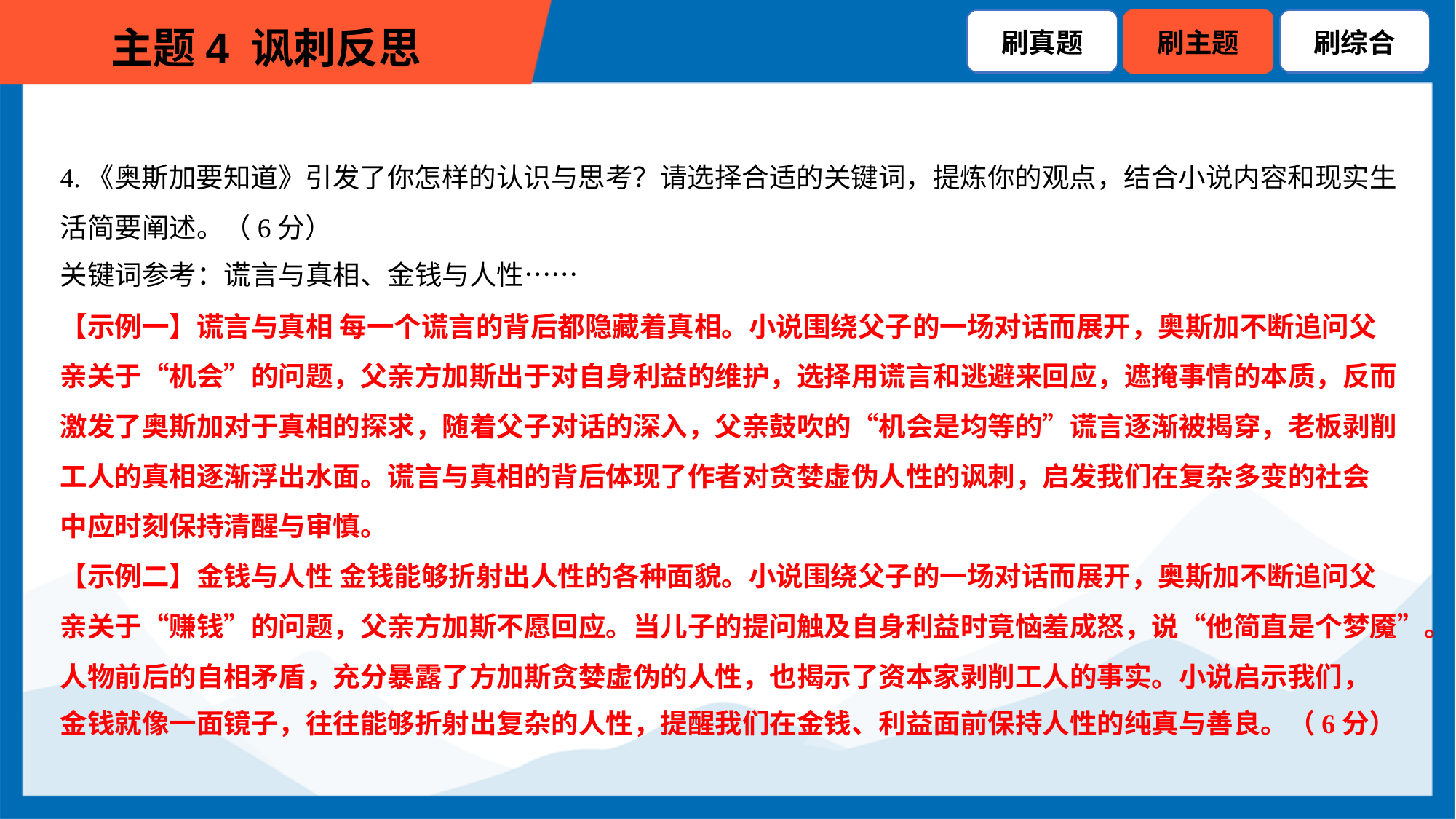

4.《奥斯加要知道》引发了你怎样的认识与思考？请选择合适的关键词，提炼你的观点，结合小说内容和现实生
活简要阐述。（6分）
关键词参考：谎言与真相、金钱与人性……
【示例一】谎言与真相 每一个谎言的背后都隐藏着真相。小说围绕父子的一场对话而展开，奥斯加不断追问父
亲关于“机会”的问题，父亲方加斯出于对自身利益的维护，选择用谎言和逃避来回应，遮掩事情的本质，反而
激发了奥斯加对于真相的探求，随着父子对话的深入，父亲鼓吹的“机会是均等的”谎言逐渐被揭穿，老板剥削
工人的真相逐渐浮出水面。谎言与真相的背后体现了作者对贪婪虚伪人性的讽刺，启发我们在复杂多变的社会
中应时刻保持清醒与审慎。
【示例二】金钱与人性 金钱能够折射出人性的各种面貌。小说围绕父子的一场对话而展开，奥斯加不断追问父
亲关于“赚钱”的问题，父亲方加斯不愿回应。当儿子的提问触及自身利益时竟恼羞成怒，说“他简直是个梦魇”。
人物前后的自相矛盾，充分暴露了方加斯贪婪虚伪的人性，也揭示了资本家剥削工人的事实。小说启示我们，
金钱就像一面镜子，往往能够折射出复杂的人性，提醒我们在金钱、利益面前保持人性的纯真与善良。（6分）